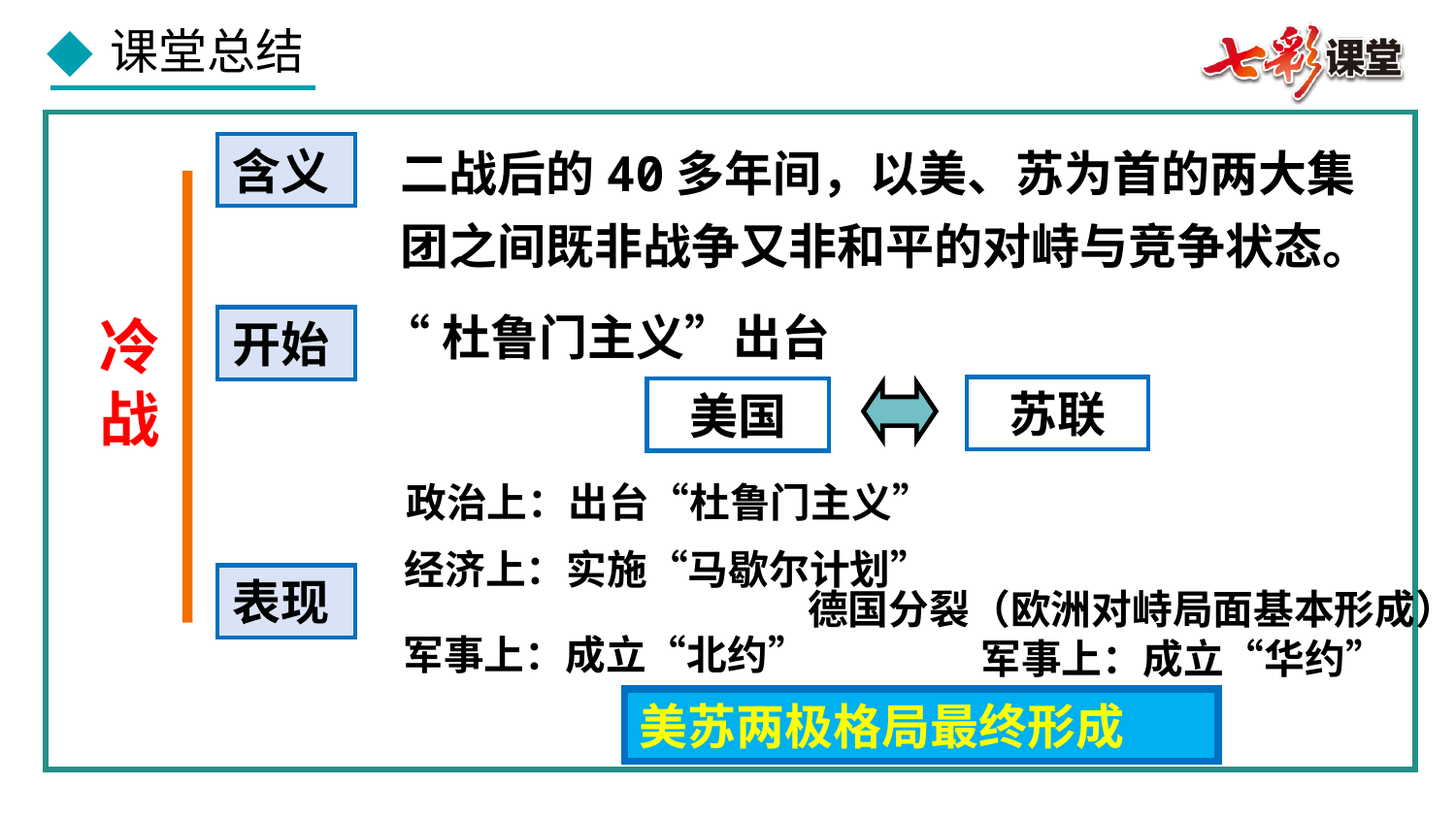

二战后的40多年间，以美、苏为首的两大集团之间既非战争又非和平的对峙与竞争状态。
含义

“杜鲁门主义”出台
冷
战
开始

苏联
美国
政治上：出台“杜鲁门主义”
经济上：实施“马歇尔计划”

表现
德国分裂（欧洲对峙局面基本形成）
军事上：成立“北约”

军事上：成立“华约”
美苏两极格局最终形成